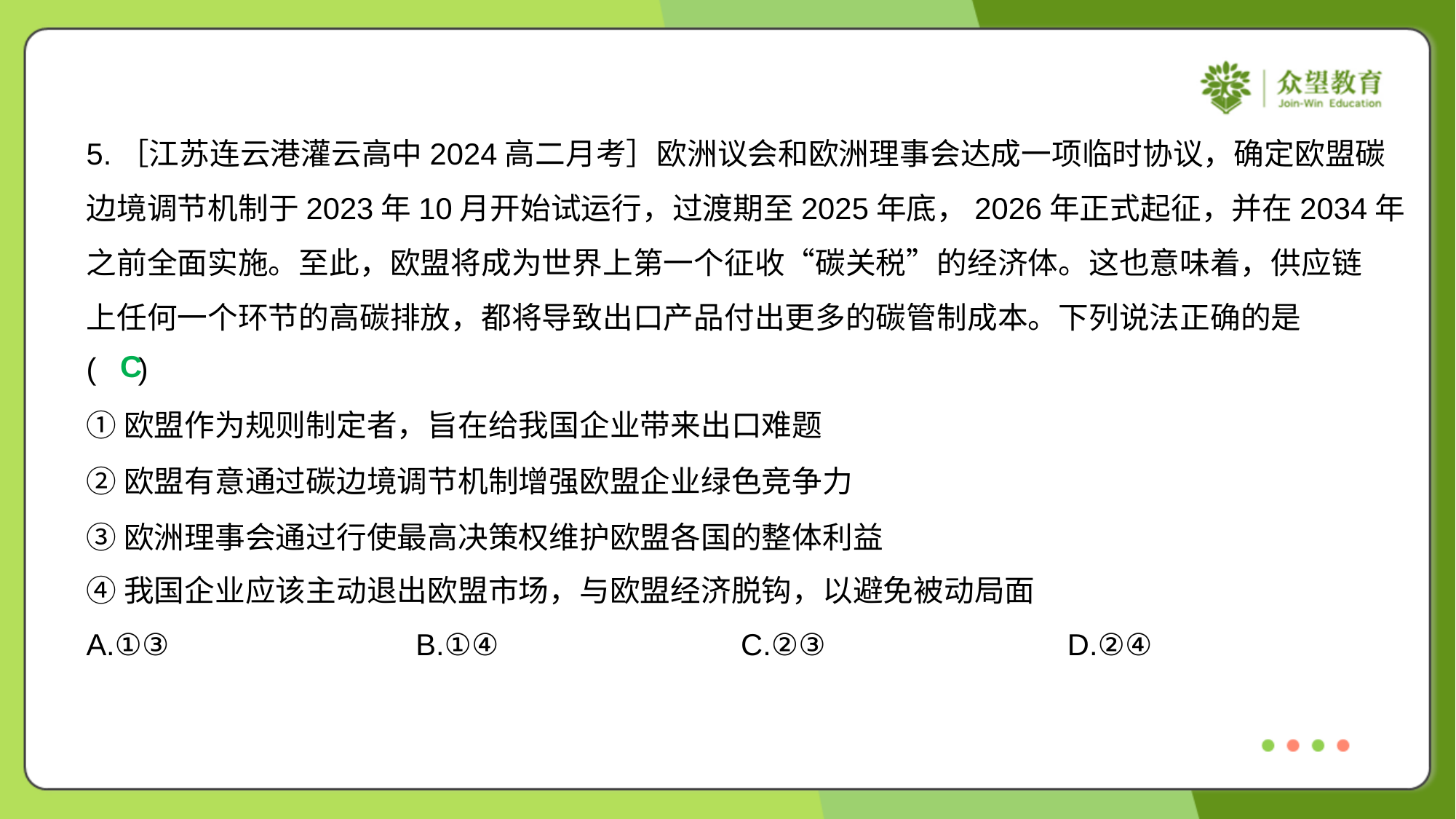

5.［江苏连云港灌云高中2024高二月考］欧洲议会和欧洲理事会达成一项临时协议，确定欧盟碳
边境调节机制于2023年10月开始试运行，过渡期至2025年底，2026年正式起征，并在2034年
之前全面实施。至此，欧盟将成为世界上第一个征收“碳关税”的经济体。这也意味着，供应链
上任何一个环节的高碳排放，都将导致出口产品付出更多的碳管制成本。下列说法正确的是
(     )
C
①欧盟作为规则制定者，旨在给我国企业带来出口难题
②欧盟有意通过碳边境调节机制增强欧盟企业绿色竞争力
③欧洲理事会通过行使最高决策权维护欧盟各国的整体利益
④我国企业应该主动退出欧盟市场，与欧盟经济脱钩，以避免被动局面
A.①③	B.①④	C.②③	D.②④